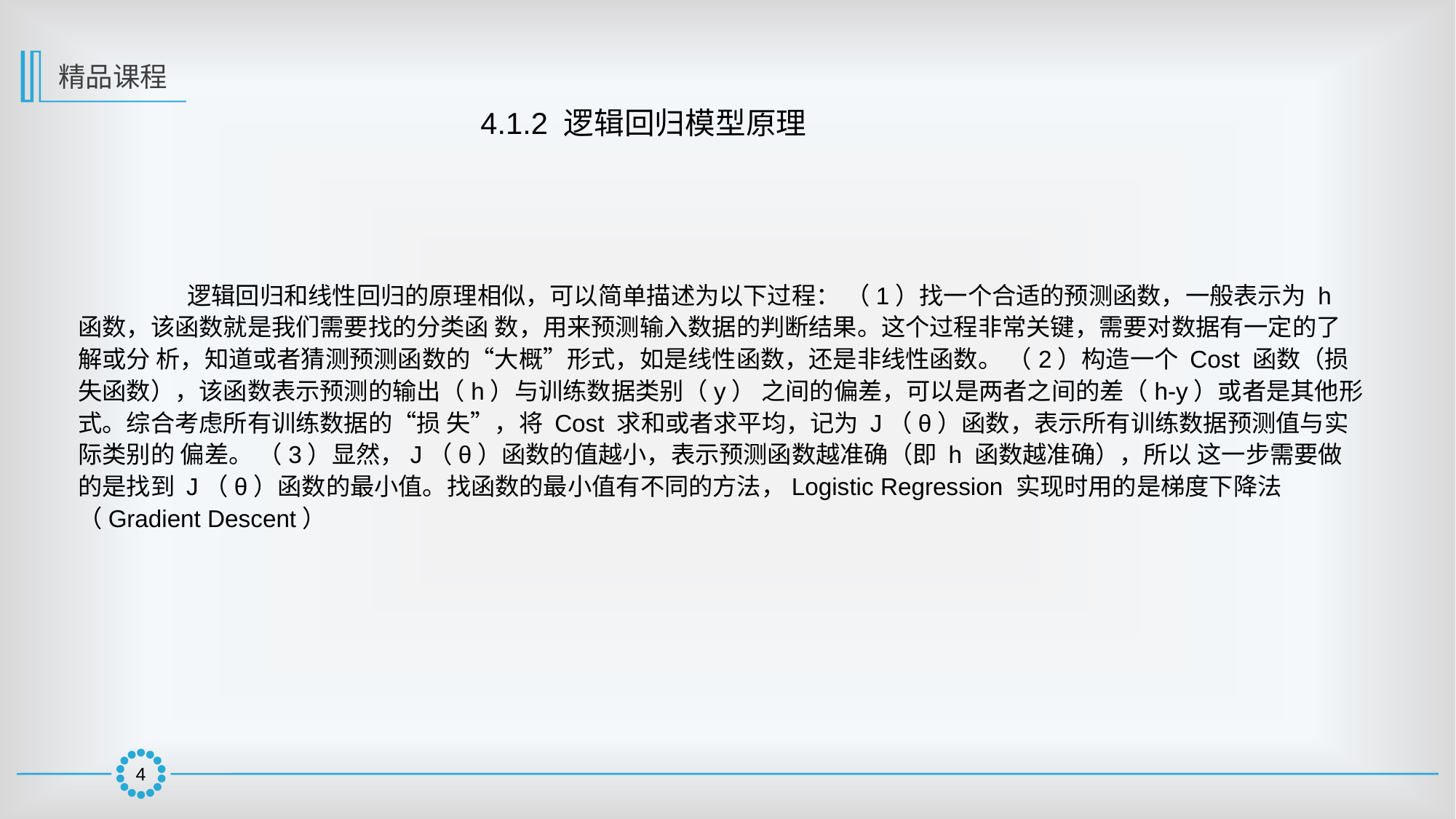

精品课程
4.1.2 逻辑回归模型原理
	逻辑回归和线性回归的原理相似，可以简单描述为以下过程： （1）找一个合适的预测函数，一般表示为 h 函数，该函数就是我们需要找的分类函 数，用来预测输入数据的判断结果。这个过程非常关键，需要对数据有一定的了解或分 析，知道或者猜测预测函数的“大概”形式，如是线性函数，还是非线性函数。 （2）构造一个 Cost 函数（损失函数），该函数表示预测的输出（h）与训练数据类别（y） 之间的偏差，可以是两者之间的差（h-y）或者是其他形式。综合考虑所有训练数据的“损 失”，将 Cost 求和或者求平均，记为 J（θ）函数，表示所有训练数据预测值与实际类别的 偏差。 （3）显然，J（θ）函数的值越小，表示预测函数越准确（即 h 函数越准确），所以 这一步需要做的是找到 J（θ）函数的最小值。找函数的最小值有不同的方法，Logistic Regression 实现时用的是梯度下降法（Gradient Descent）

4